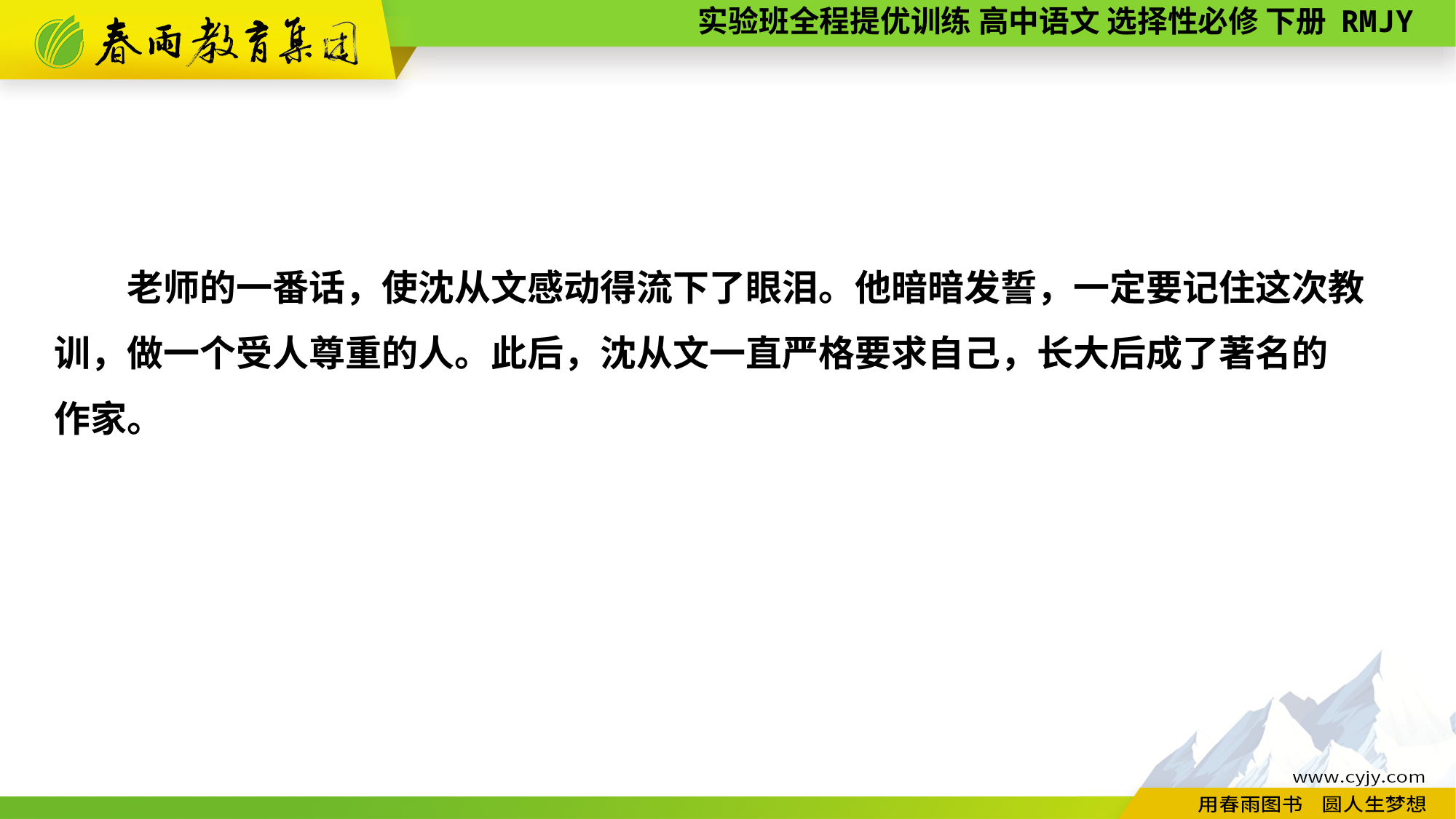

老师的一番话，使沈从文感动得流下了眼泪。他暗暗发誓，一定要记住这次教训，做一个受人尊重的人。此后，沈从文一直严格要求自己，长大后成了著名的
作家。